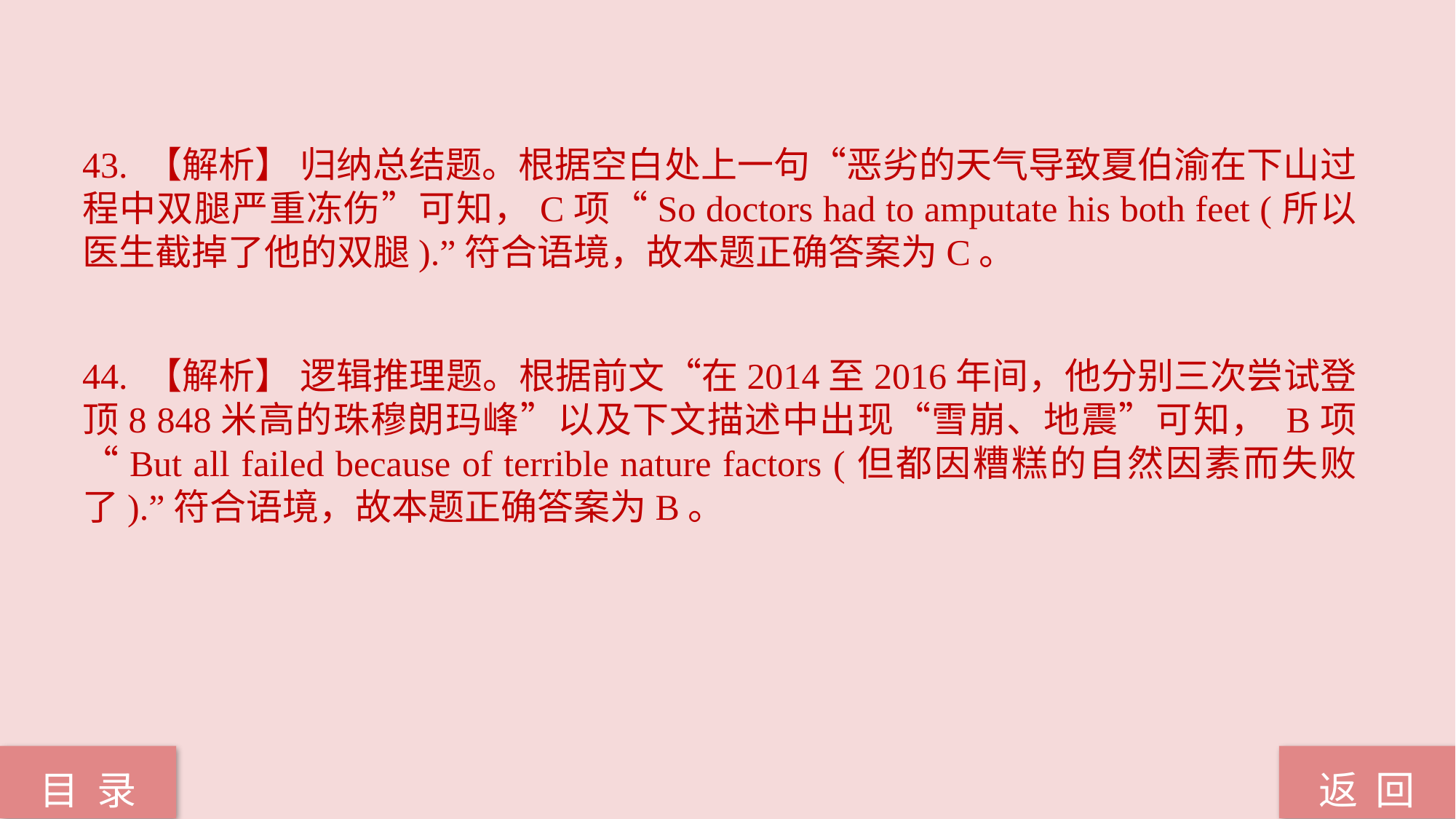

43. 【解析】 归纳总结题。根据空白处上一句“恶劣的天气导致夏伯渝在下山过程中双腿严重冻伤”可知，C项“So doctors had to amputate his both feet (所以医生截掉了他的双腿).”符合语境，故本题正确答案为C。

44. 【解析】 逻辑推理题。根据前文“在2014至2016年间，他分别三次尝试登顶8 848米高的珠穆朗玛峰”以及下文描述中出现“雪崩、地震”可知， B项“But all failed because of terrible nature factors (但都因糟糕的自然因素而失败了).”符合语境，故本题正确答案为B。
返  回